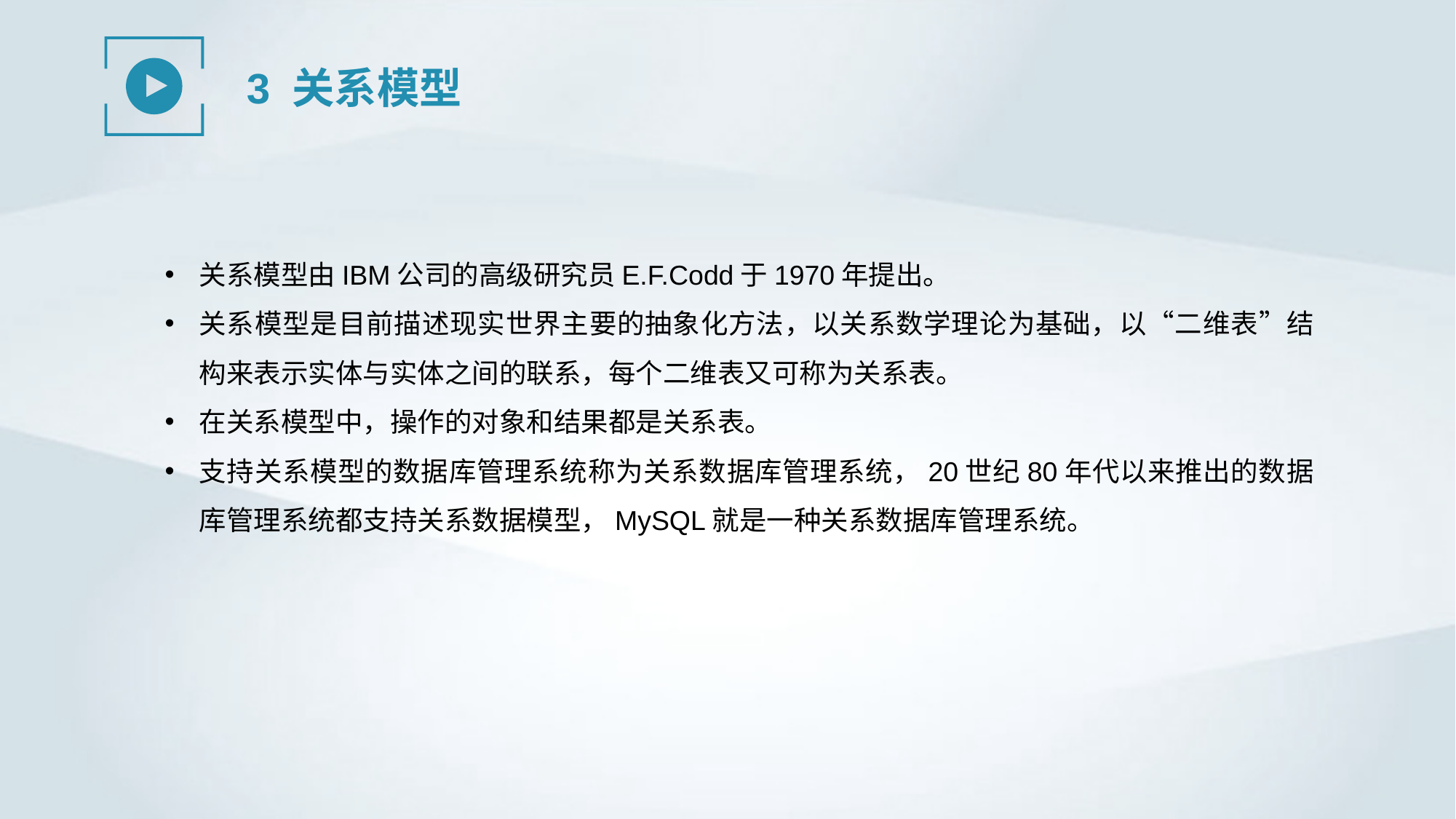

3 关系模型
关系模型由IBM公司的高级研究员E.F.Codd于1970年提出。
关系模型是目前描述现实世界主要的抽象化方法，以关系数学理论为基础，以“二维表”结构来表示实体与实体之间的联系，每个二维表又可称为关系表。
在关系模型中，操作的对象和结果都是关系表。
支持关系模型的数据库管理系统称为关系数据库管理系统，20世纪80年代以来推出的数据库管理系统都支持关系数据模型，MySQL就是一种关系数据库管理系统。